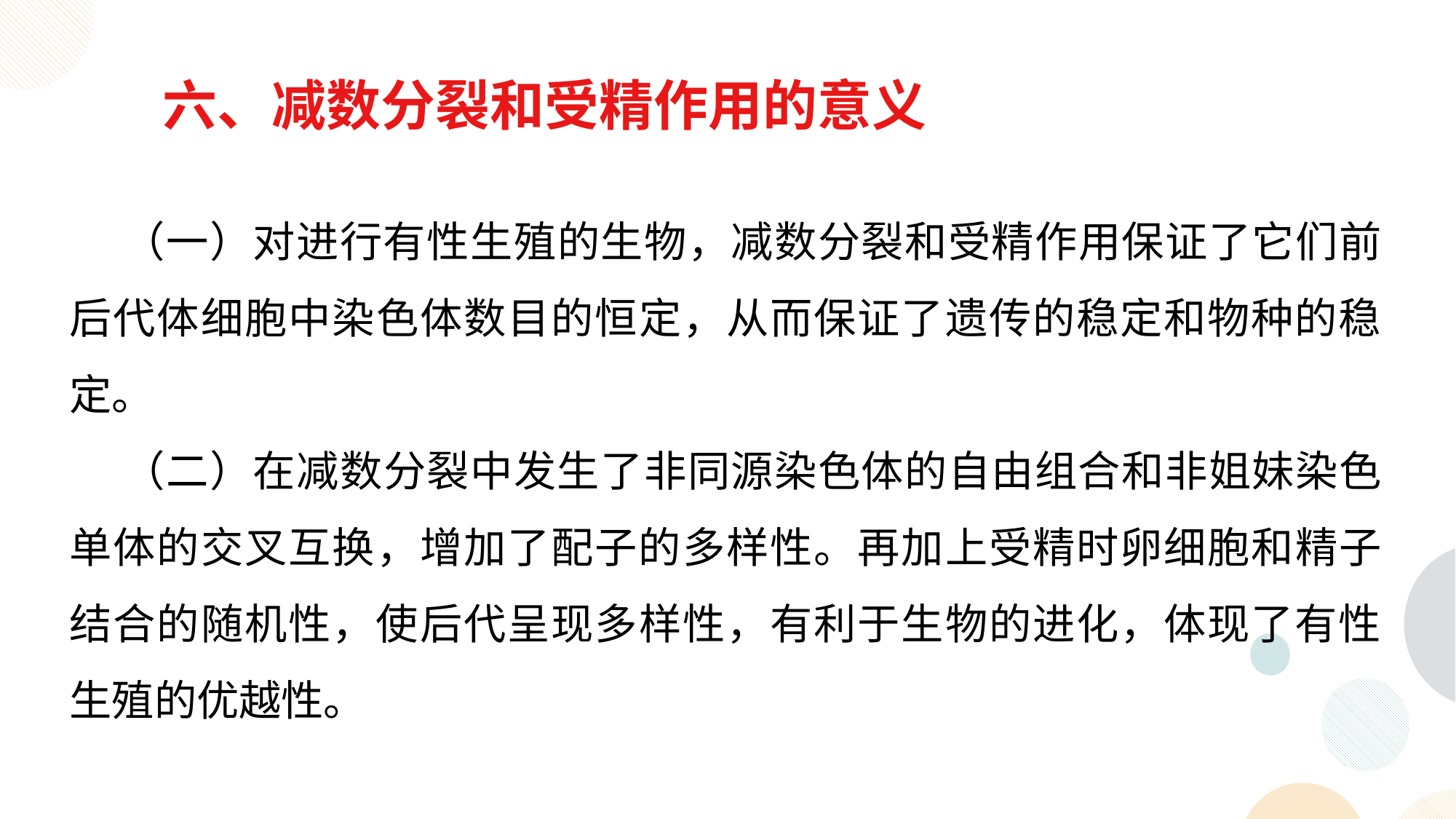

六、减数分裂和受精作用的意义
    （一）对进行有性生殖的生物，减数分裂和受精作用保证了它们前后代体细胞中染色体数目的恒定，从而保证了遗传的稳定和物种的稳定。
    （二）在减数分裂中发生了非同源染色体的自由组合和非姐妹染色单体的交叉互换，增加了配子的多样性。再加上受精时卵细胞和精子结合的随机性，使后代呈现多样性，有利于生物的进化，体现了有性生殖的优越性。